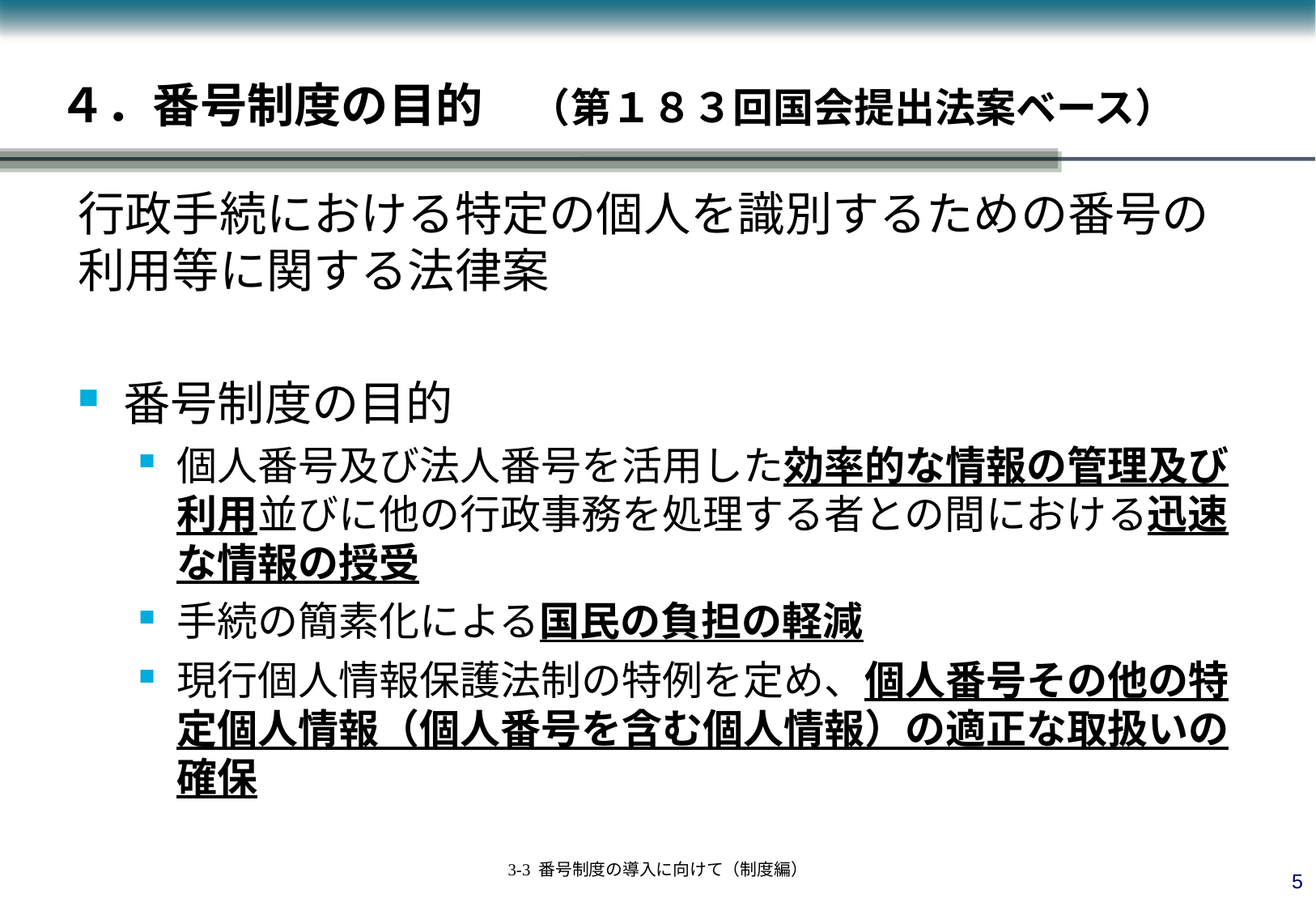

# ４．番号制度の目的　（第１８３回国会提出法案ベース）
行政手続における特定の個人を識別するための番号の
利用等に関する法律案

番号制度の目的
個人番号及び法人番号を活用した効率的な情報の管理及び利用並びに他の行政事務を処理する者との間における迅速な情報の授受
手続の簡素化による国民の負担の軽減
現行個人情報保護法制の特例を定め、個人番号その他の特定個人情報（個人番号を含む個人情報）の適正な取扱いの確保

5
3-3 番号制度の導入に向けて（制度編）